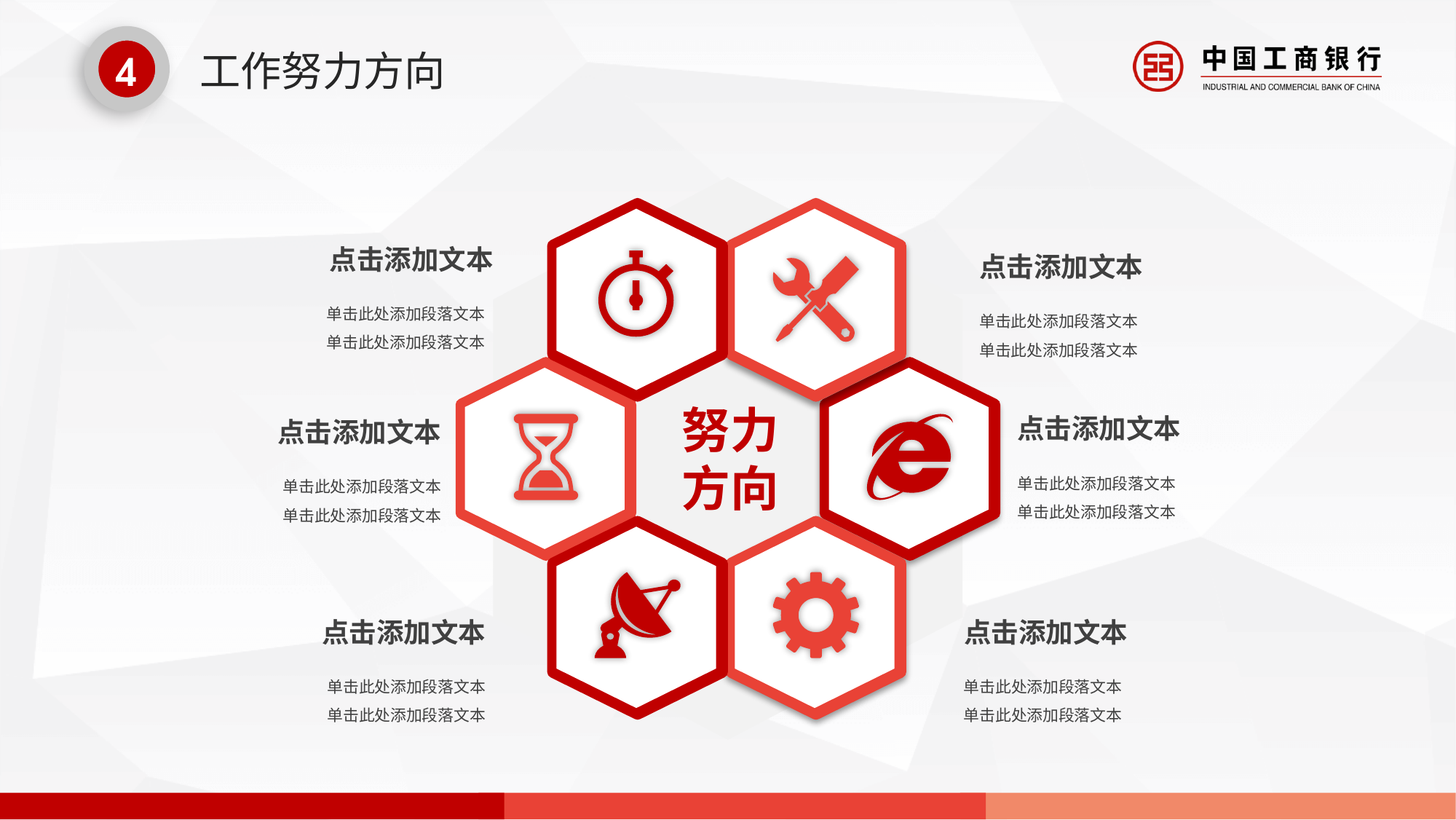

4
# 工作努力方向

点击添加文本
单击此处添加段落文本
单击此处添加段落文本
点击添加文本
单击此处添加段落文本
单击此处添加段落文本

努力
方向
点击添加文本
单击此处添加段落文本
单击此处添加段落文本
点击添加文本
单击此处添加段落文本
单击此处添加段落文本

点击添加文本
单击此处添加段落文本
单击此处添加段落文本
点击添加文本
单击此处添加段落文本
单击此处添加段落文本
延迟符